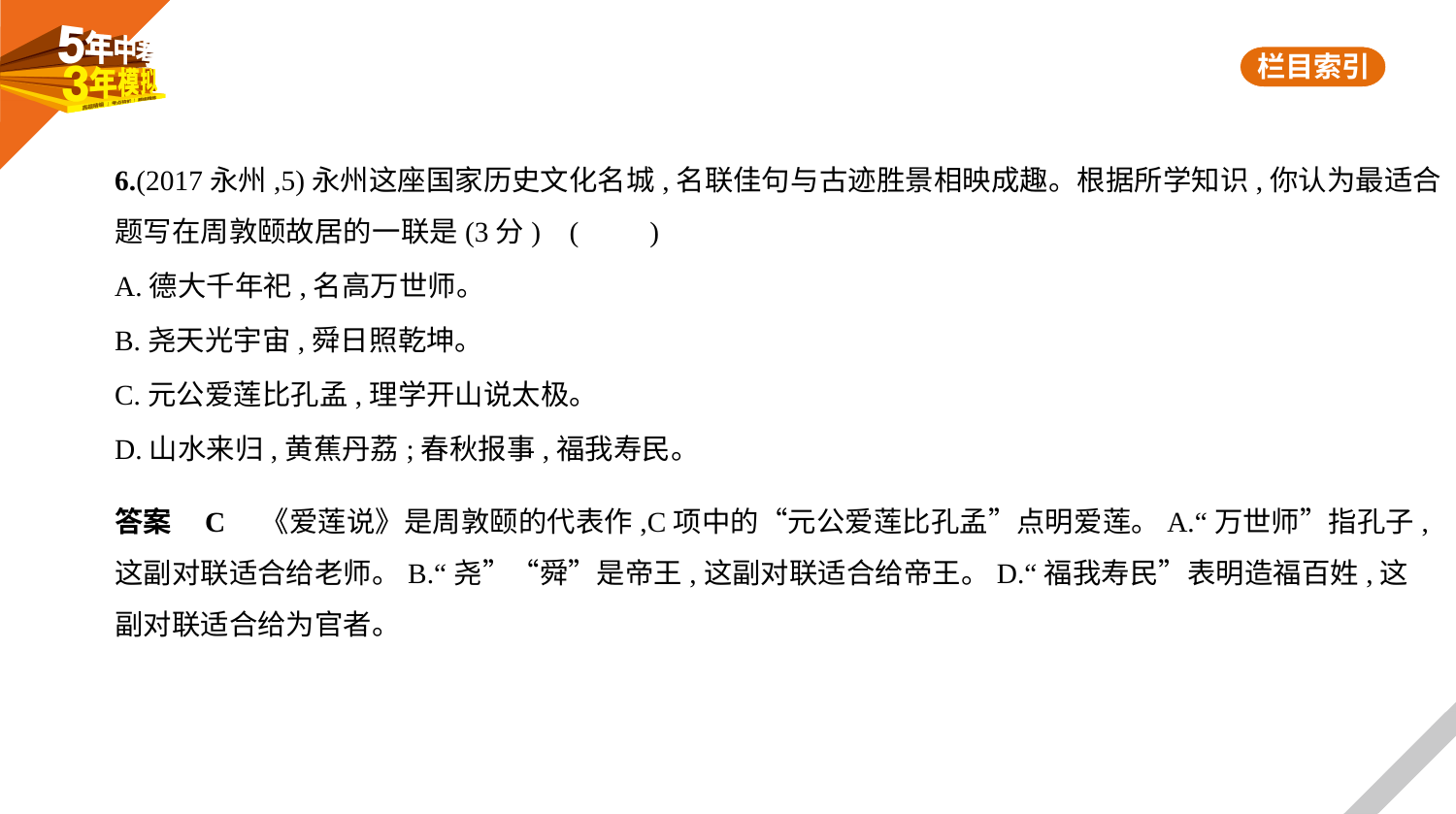

6.(2017永州,5)永州这座国家历史文化名城,名联佳句与古迹胜景相映成趣。根据所学知识,你认为最适合
题写在周敦颐故居的一联是(3分) (　　)
A.德大千年祀,名高万世师。
B.尧天光宇宙,舜日照乾坤。
C.元公爱莲比孔孟,理学开山说太极。
D.山水来归,黄蕉丹荔;春秋报事,福我寿民。
答案    C　《爱莲说》是周敦颐的代表作,C项中的“元公爱莲比孔孟”点明爱莲。A.“万世师”指孔子,
这副对联适合给老师。B.“尧”“舜”是帝王,这副对联适合给帝王。D.“福我寿民”表明造福百姓,这
副对联适合给为官者。